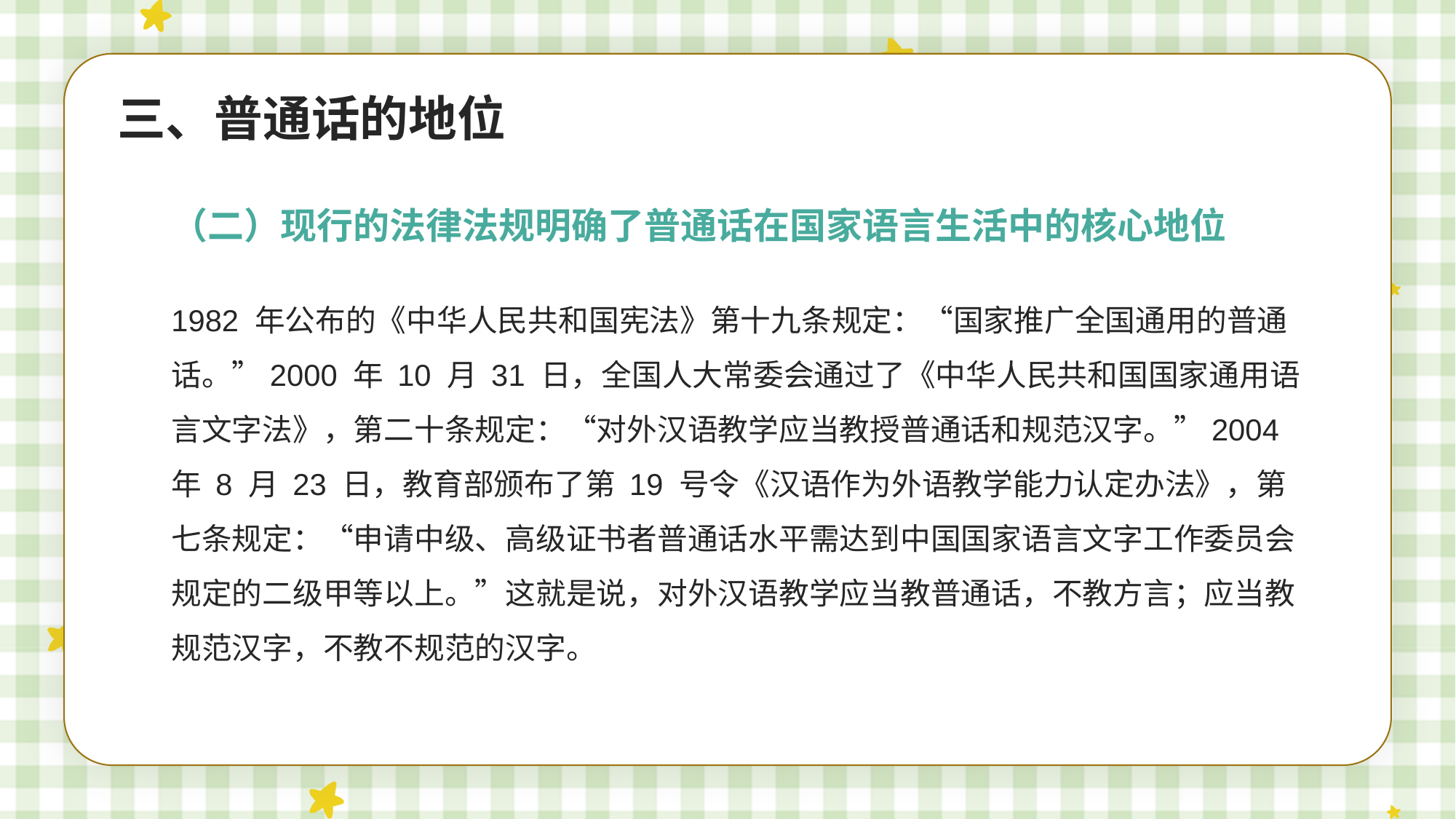

三、普通话的地位
（二）现行的法律法规明确了普通话在国家语言生活中的核心地位
1982 年公布的《中华人民共和国宪法》第十九条规定：“国家推广全国通用的普通话。”2000 年 10 月 31 日，全国人大常委会通过了《中华人民共和国国家通用语言文字法》，第二十条规定：“对外汉语教学应当教授普通话和规范汉字。”2004 年 8 月 23 日，教育部颁布了第 19 号令《汉语作为外语教学能力认定办法》，第七条规定：“申请中级、高级证书者普通话水平需达到中国国家语言文字工作委员会规定的二级甲等以上。”这就是说，对外汉语教学应当教普通话，不教方言；应当教规范汉字，不教不规范的汉字。